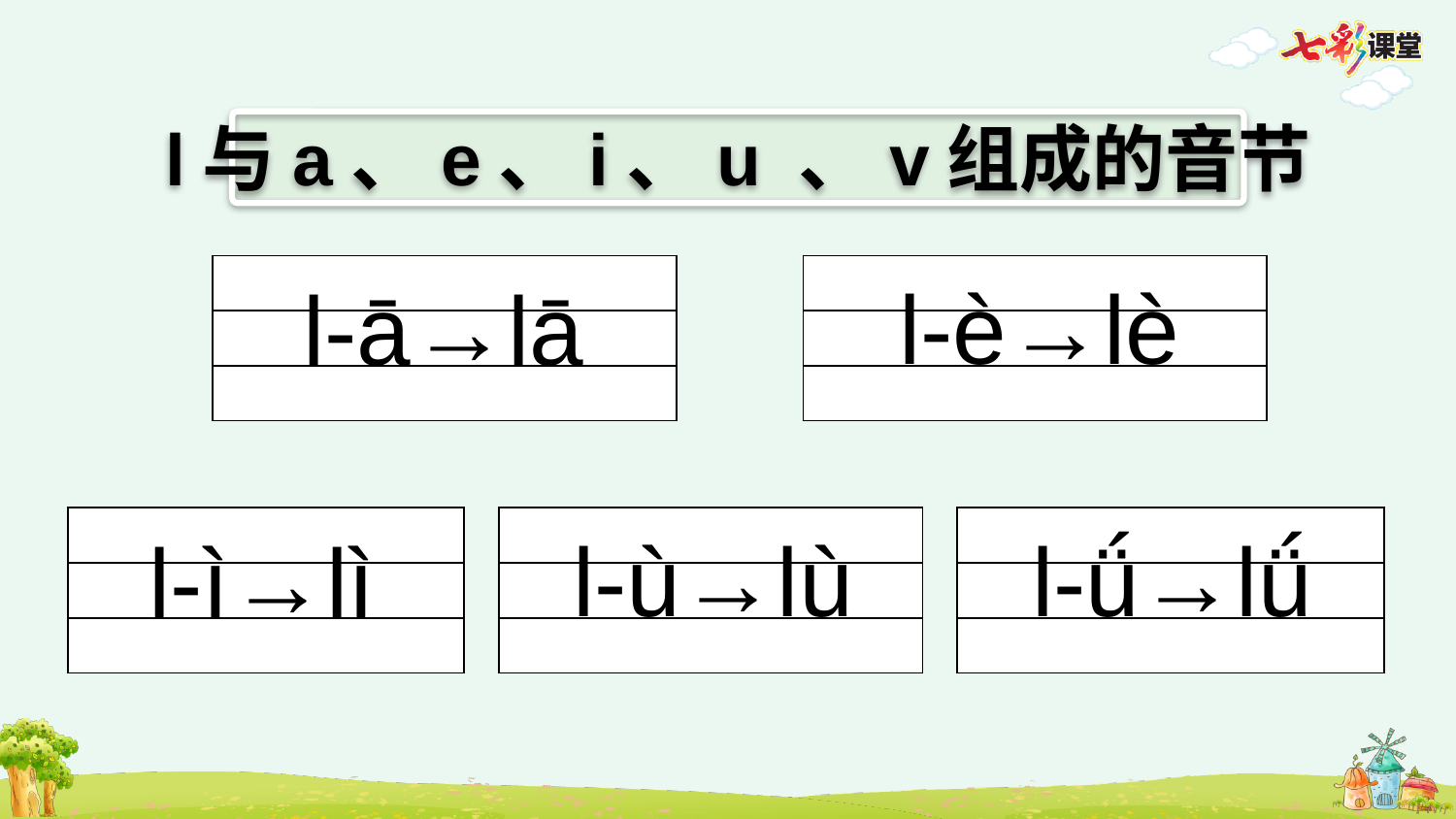

l与a、e、i、u 、v组成的音节
|  |
| --- |
|  |
|  |
|  |
| --- |
|  |
|  |
l-è→lè
l-ā→lā
|  |
| --- |
|  |
|  |
|  |
| --- |
|  |
|  |
|  |
| --- |
|  |
|  |
l-ù→lù
l-ǘ→lǘ
l-ì→lì